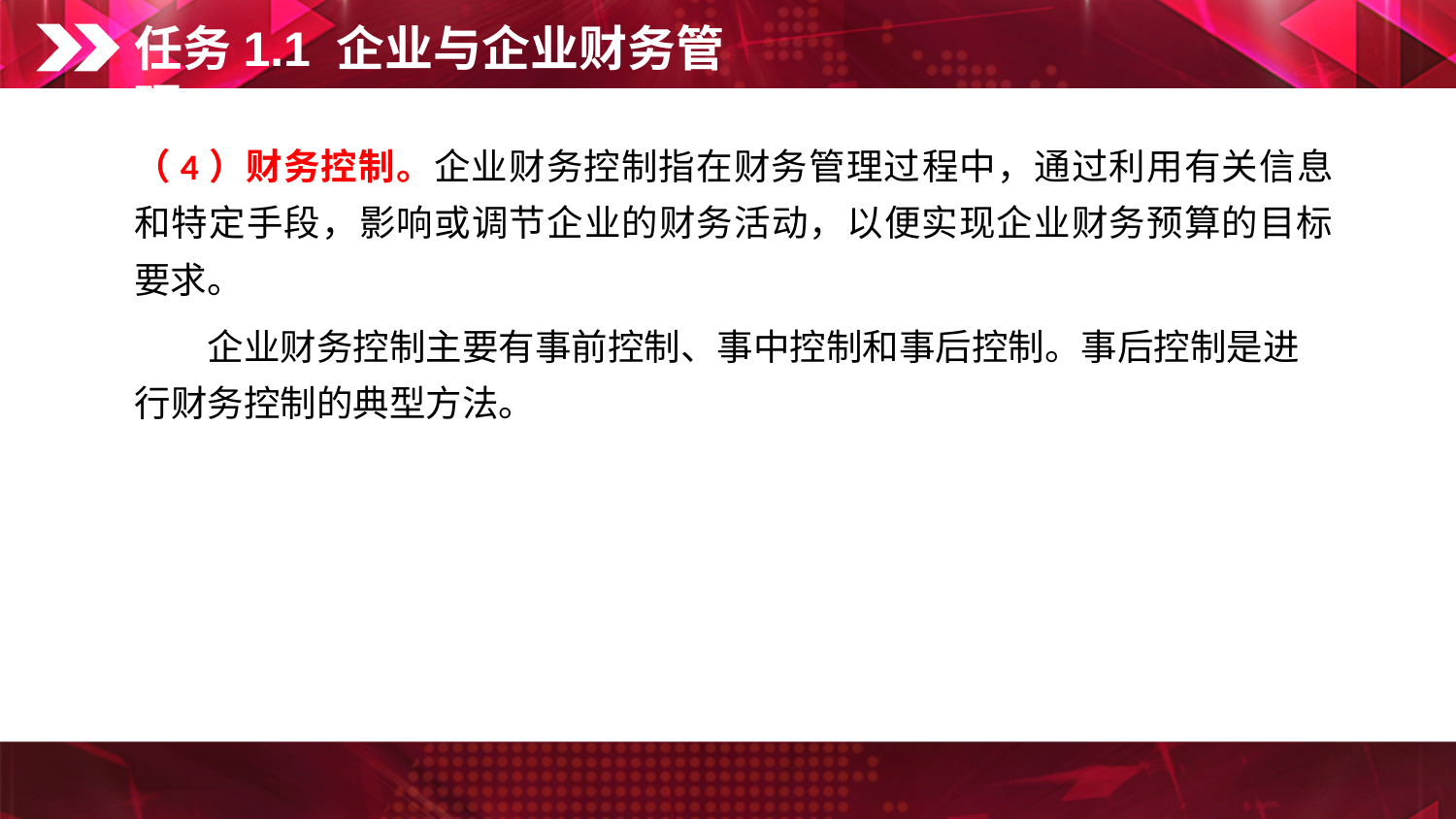

任务1.1 企业与企业财务管理

（4）财务控制。企业财务控制指在财务管理过程中，通过利用有关信息和特定手段，影响或调节企业的财务活动，以便实现企业财务预算的目标要求。
　　企业财务控制主要有事前控制、事中控制和事后控制。事后控制是进行财务控制的典型方法。